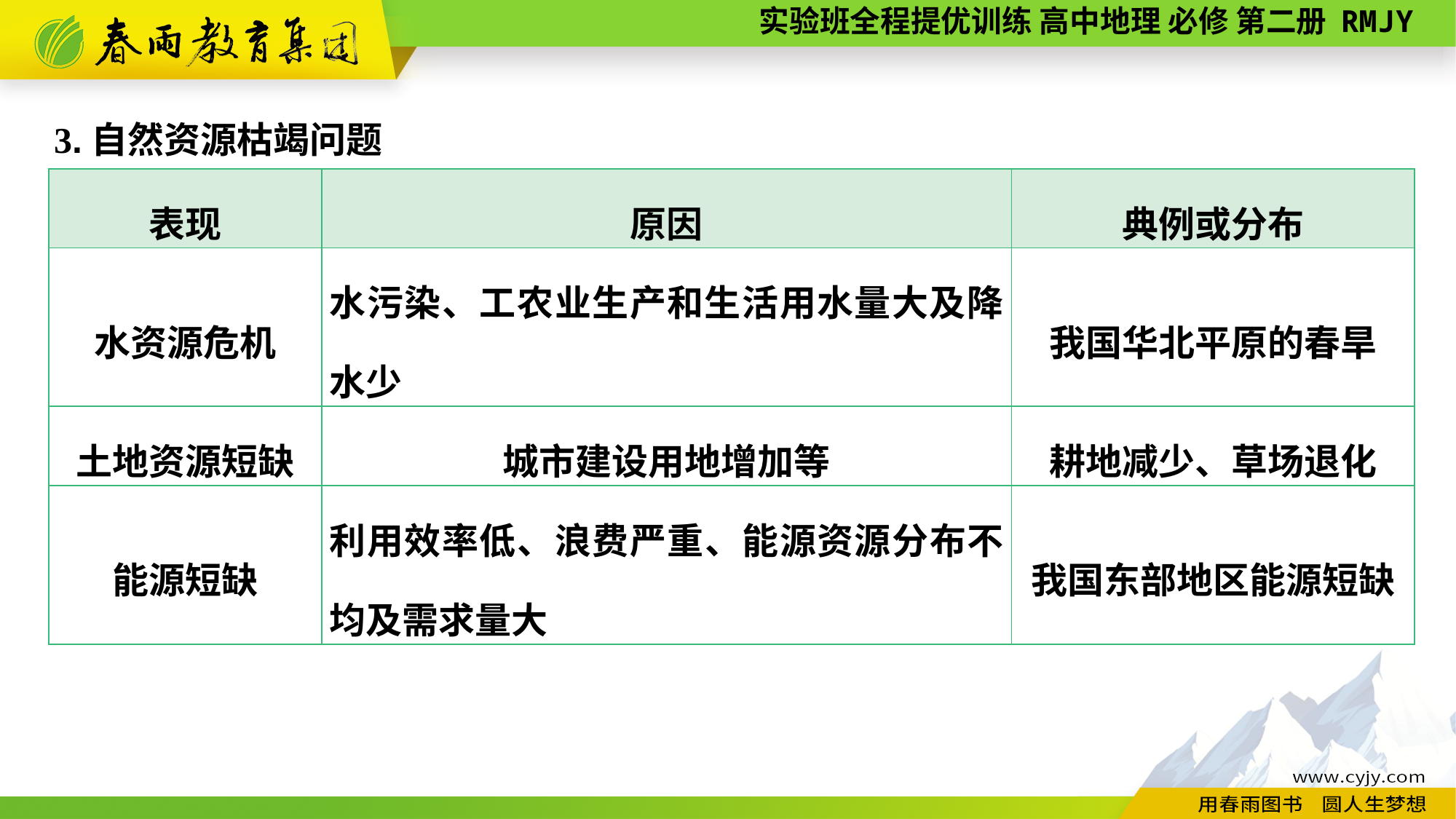

3.自然资源枯竭问题
| 表现 | 原因 | 典例或分布 |
| --- | --- | --- |
| 水资源危机 | 水污染、工农业生产和生活用水量大及降水少 | 我国华北平原的春旱 |
| 土地资源短缺 | 城市建设用地增加等 | 耕地减少、草场退化 |
| 能源短缺 | 利用效率低、浪费严重、能源资源分布不均及需求量大 | 我国东部地区能源短缺 |